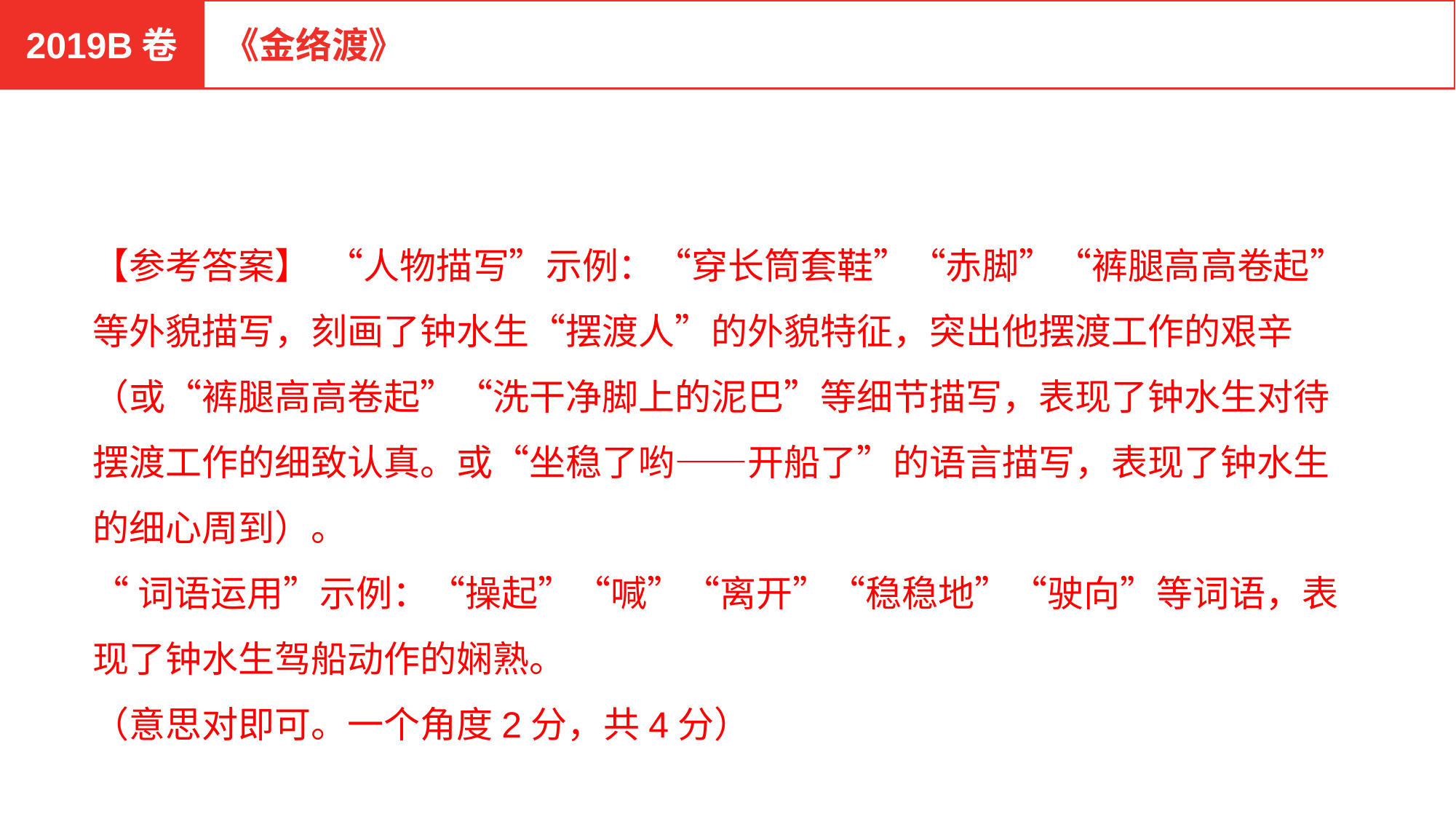

2019B卷
《金络渡》
【参考答案】  “人物描写”示例：“穿长筒套鞋”“赤脚”“裤腿高高卷起”等外貌描写，刻画了钟水生“摆渡人”的外貌特征，突出他摆渡工作的艰辛（或“裤腿高高卷起”“洗干净脚上的泥巴”等细节描写，表现了钟水生对待摆渡工作的细致认真。或“坐稳了哟——开船了”的语言描写，表现了钟水生的细心周到）。
“词语运用”示例：“操起”“喊”“离开”“稳稳地”“驶向”等词语，表现了钟水生驾船动作的娴熟。
（意思对即可。一个角度2分，共4分）